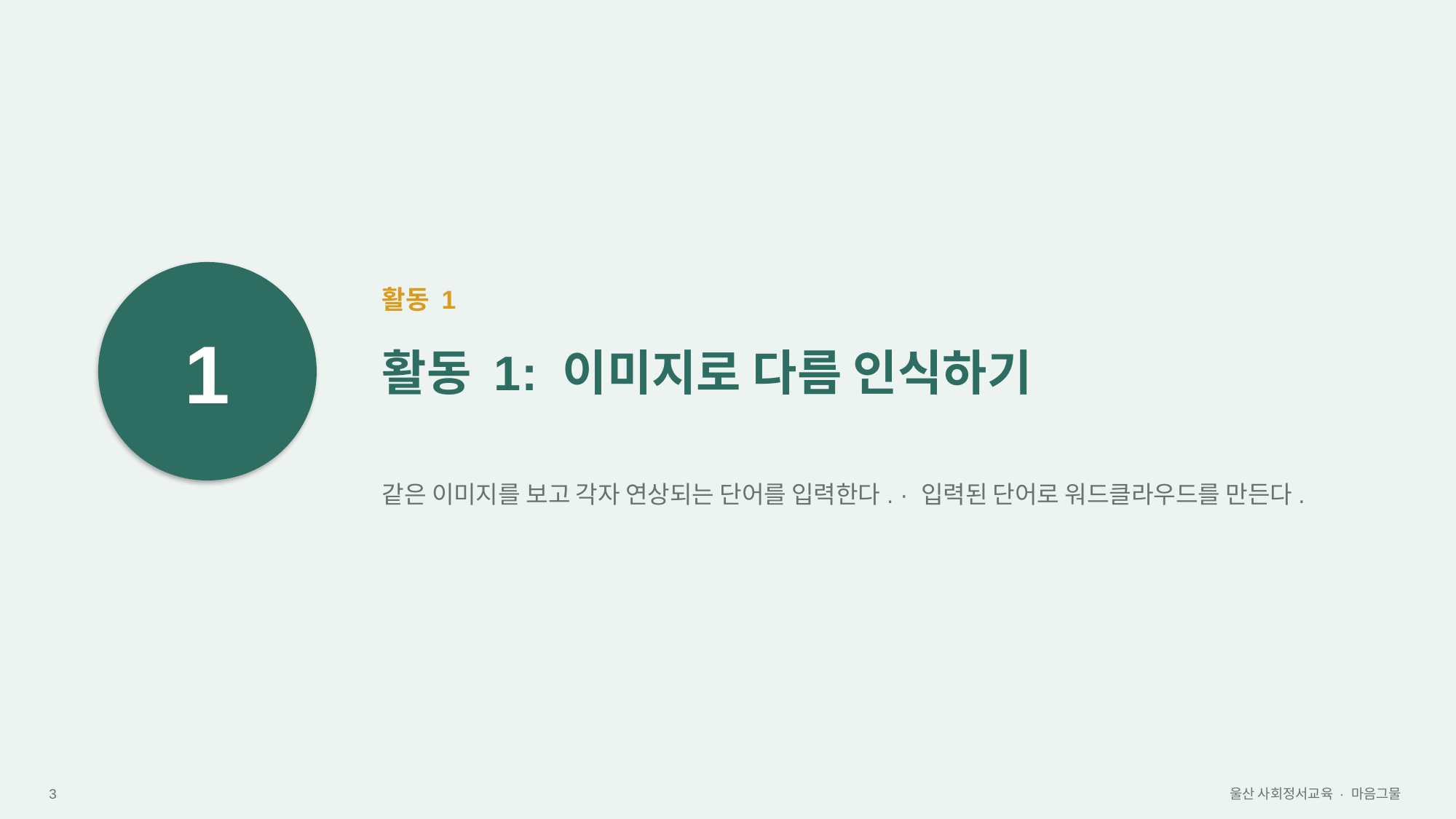

1
활동 1
활동 1: 이미지로 다름 인식하기
같은 이미지를 보고 각자 연상되는 단어를 입력한다. · 입력된 단어로 워드클라우드를 만든다.
3
울산 사회정서교육 · 마음그물